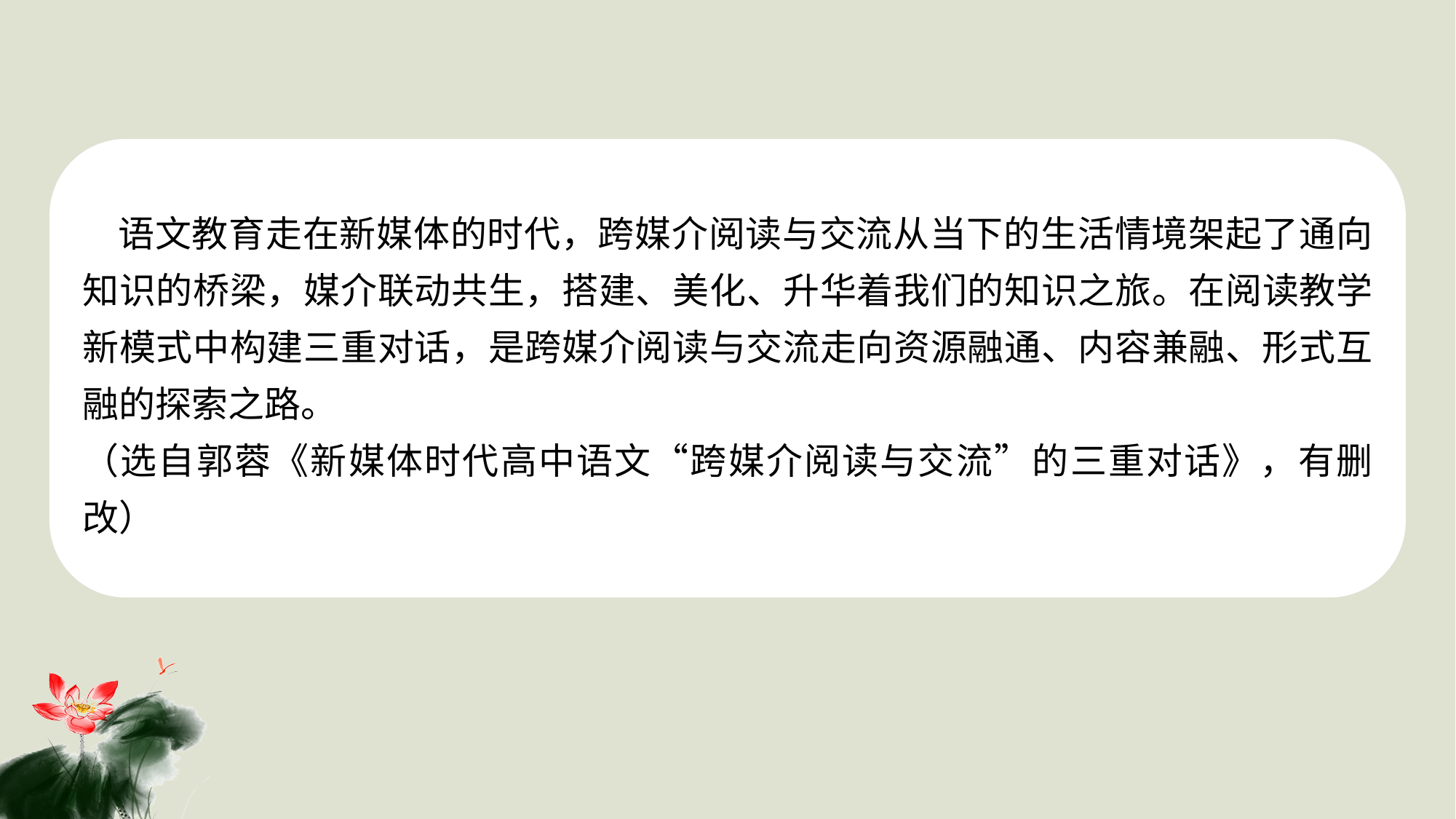

语文教育走在新媒体的时代，跨媒介阅读与交流从当下的生活情境架起了通向知识的桥梁，媒介联动共生，搭建、美化、升华着我们的知识之旅。在阅读教学新模式中构建三重对话，是跨媒介阅读与交流走向资源融通、内容兼融、形式互融的探索之路。
（选自郭蓉《新媒体时代高中语文“跨媒介阅读与交流”的三重对话》，有删改）